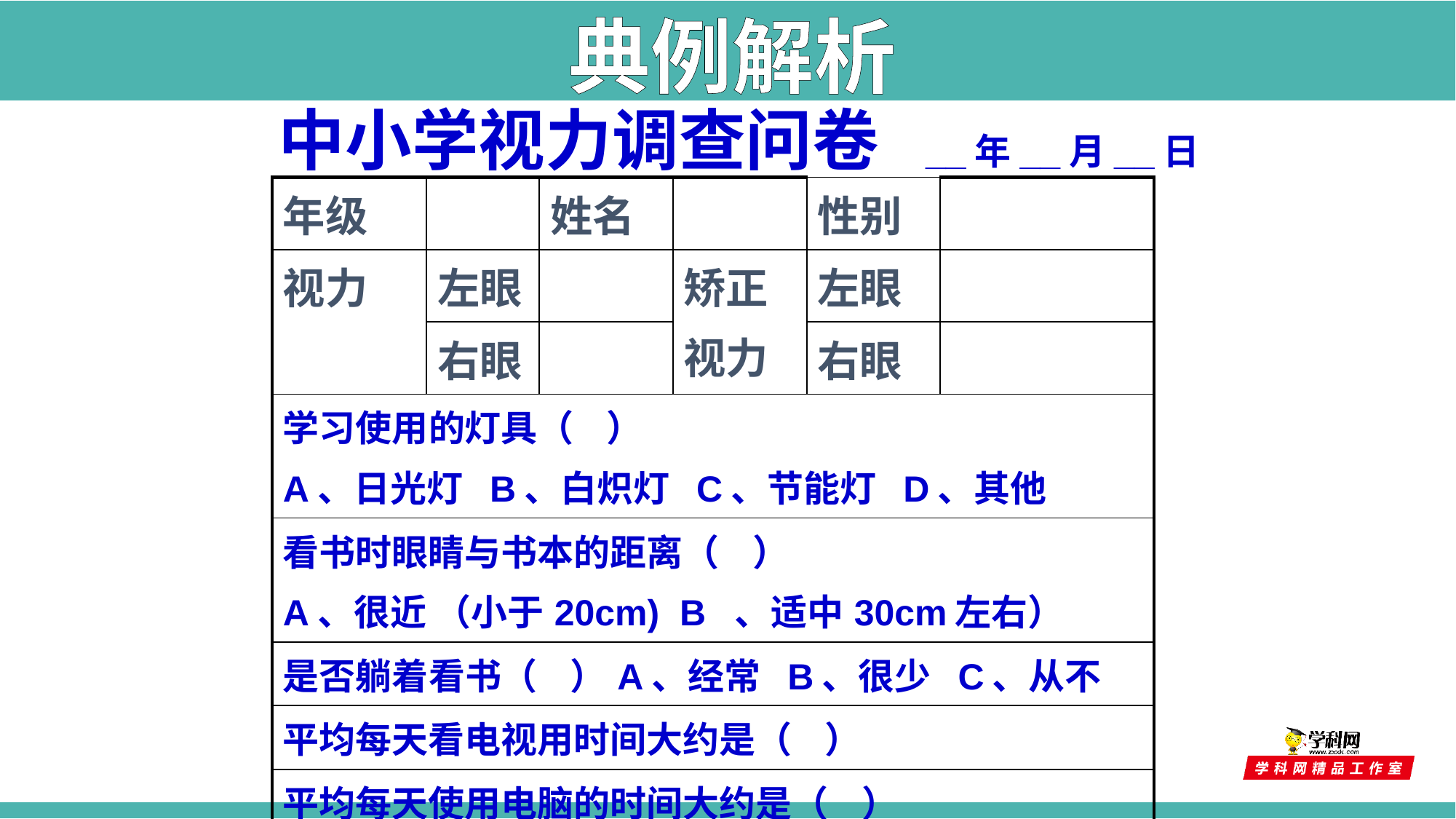

典例解析
中小学视力调查问卷  __年__月__日
| 年级 |  | 姓名 |  | 性别 |  |
| --- | --- | --- | --- | --- | --- |
| 视力 | 左眼 |  | 矫正 视力 | 左眼 |  |
|  | 右眼 |  |  | 右眼 |  |
| 学习使用的灯具（ ） A、日光灯 B、白炽灯 C、节能灯 D、其他 |  |  |  |  |  |
| 看书时眼睛与书本的距离（ ） A、很近 （小于20cm) B 、适中30cm左右） |  |  |  |  |  |
| 是否躺着看书（ ）A、经常 B、很少 C、从不 |  |  |  |  |  |
| 平均每天看电视用时间大约是（ ） |  |  |  |  |  |
| 平均每天使用电脑的时间大约是（ ） |  |  |  |  |  |
| 你认为造成视力不良的原因有哪些？ |  |  |  |  |  |